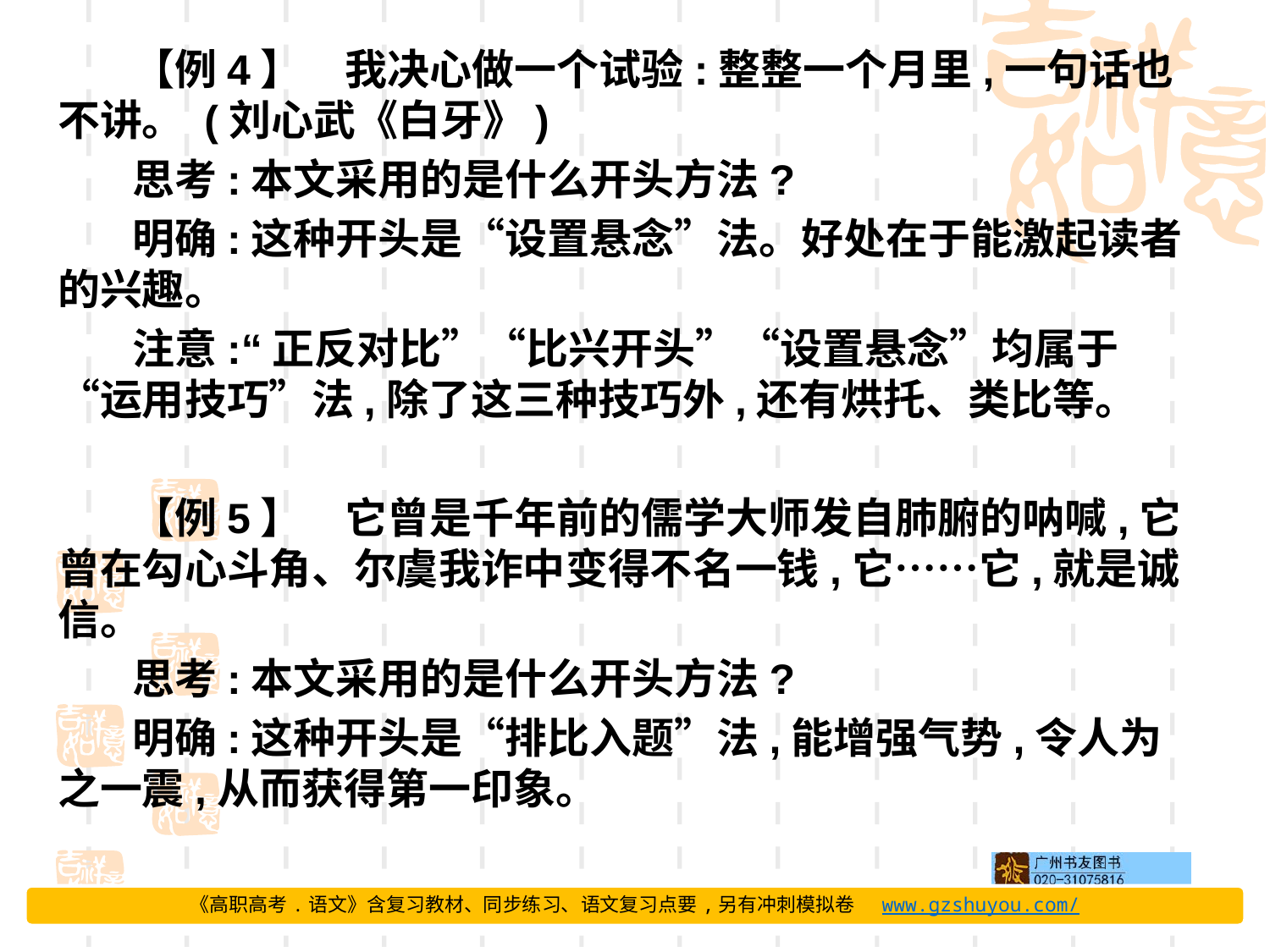

【例4】　我决心做一个试验:整整一个月里,一句话也不讲。 (刘心武《白牙》)
思考:本文采用的是什么开头方法?
明确:这种开头是“设置悬念”法。好处在于能激起读者的兴趣。
注意:“正反对比”“比兴开头”“设置悬念”均属于“运用技巧”法,除了这三种技巧外,还有烘托、类比等。

【例5】　它曾是千年前的儒学大师发自肺腑的呐喊,它曾在勾心斗角、尔虞我诈中变得不名一钱,它……它,就是诚信。
思考:本文采用的是什么开头方法?
明确:这种开头是“排比入题”法,能增强气势,令人为之一震,从而获得第一印象。